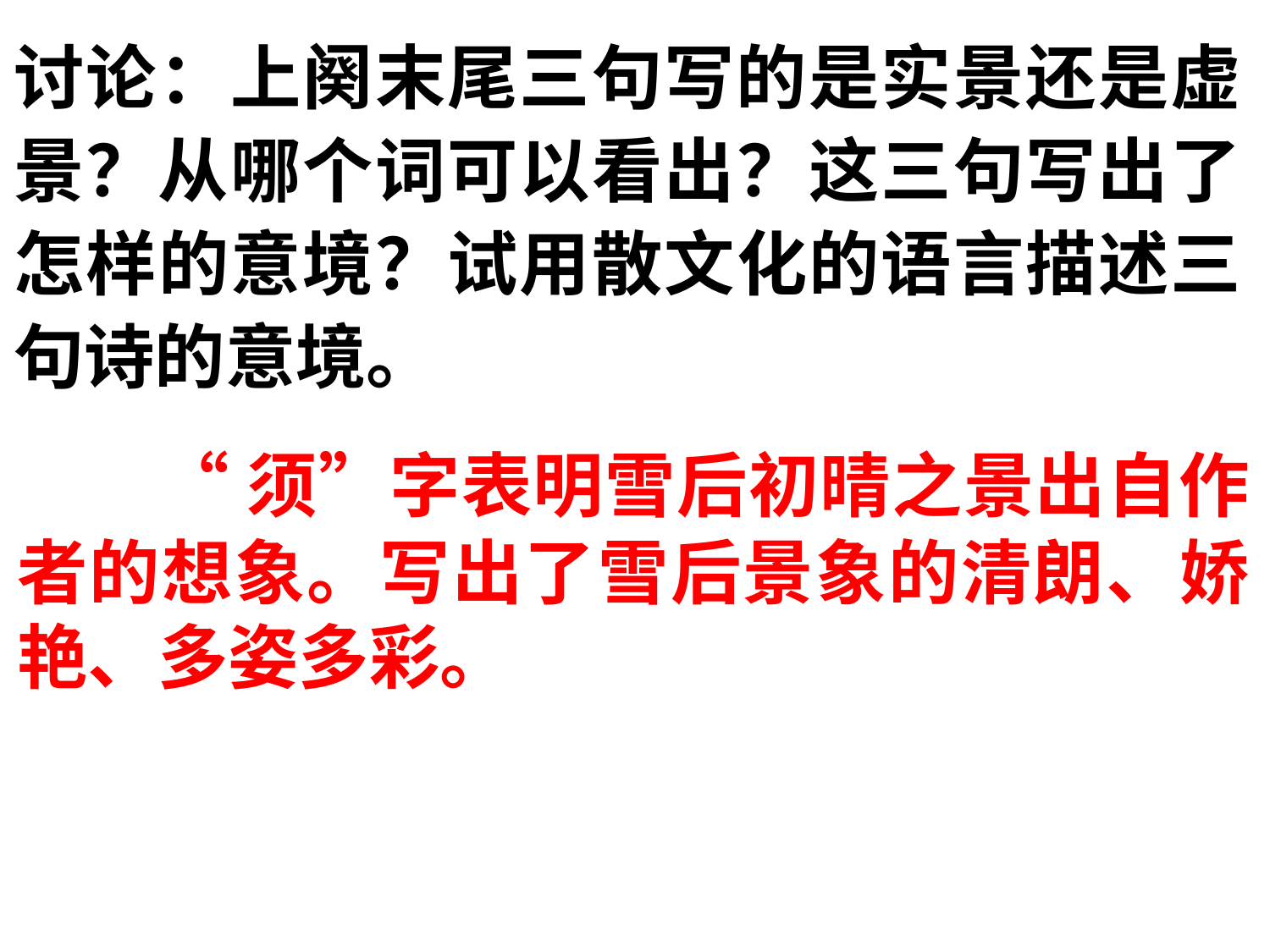

讨论：上阕末尾三句写的是实景还是虚景？从哪个词可以看出？这三句写出了怎样的意境？试用散文化的语言描述三句诗的意境。

       “须”字表明雪后初晴之景出自作者的想象。写出了雪后景象的清朗、娇艳、多姿多彩。